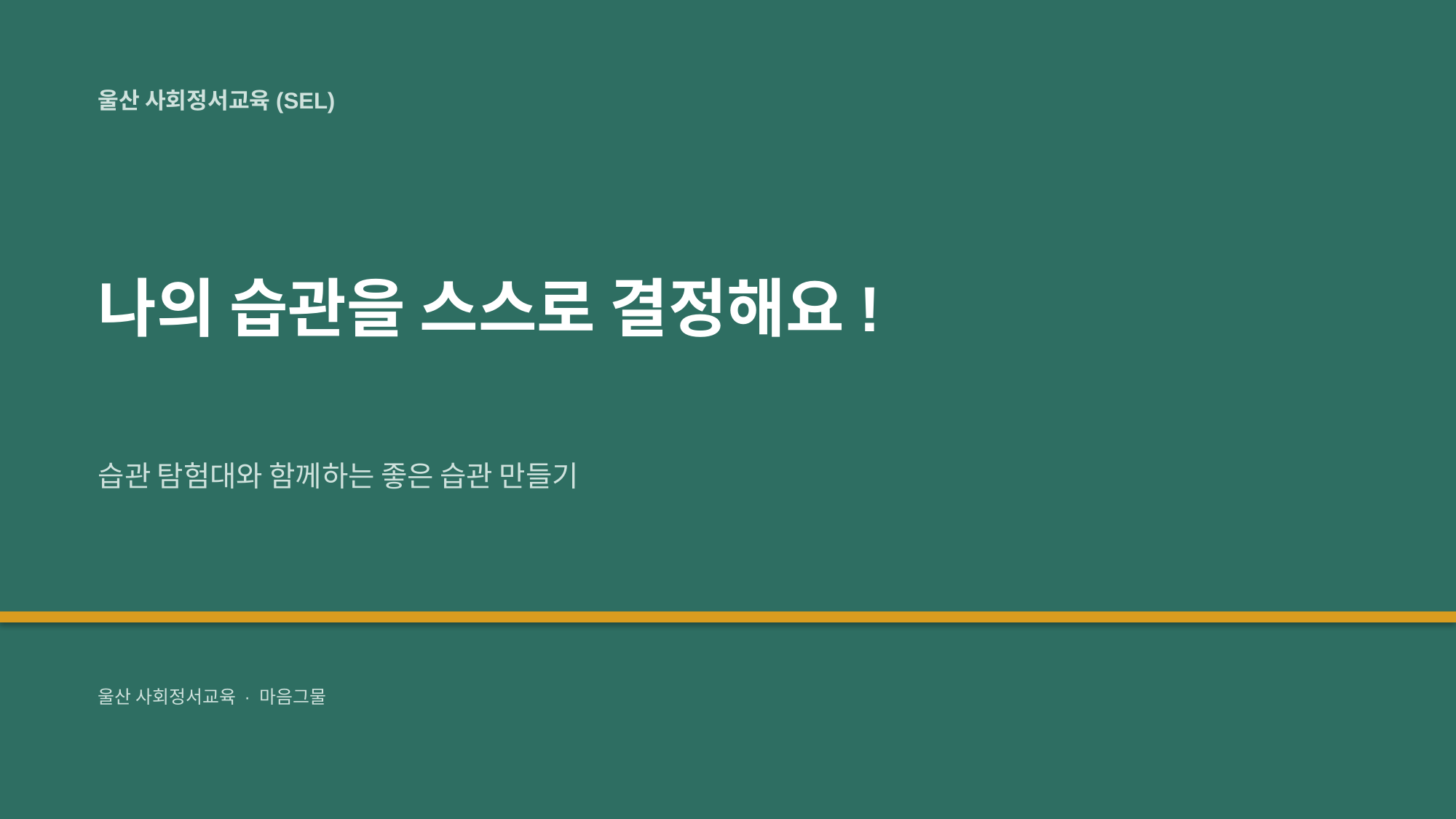

울산 사회정서교육(SEL)
나의 습관을 스스로 결정해요!
습관 탐험대와 함께하는 좋은 습관 만들기

울산 사회정서교육 · 마음그물